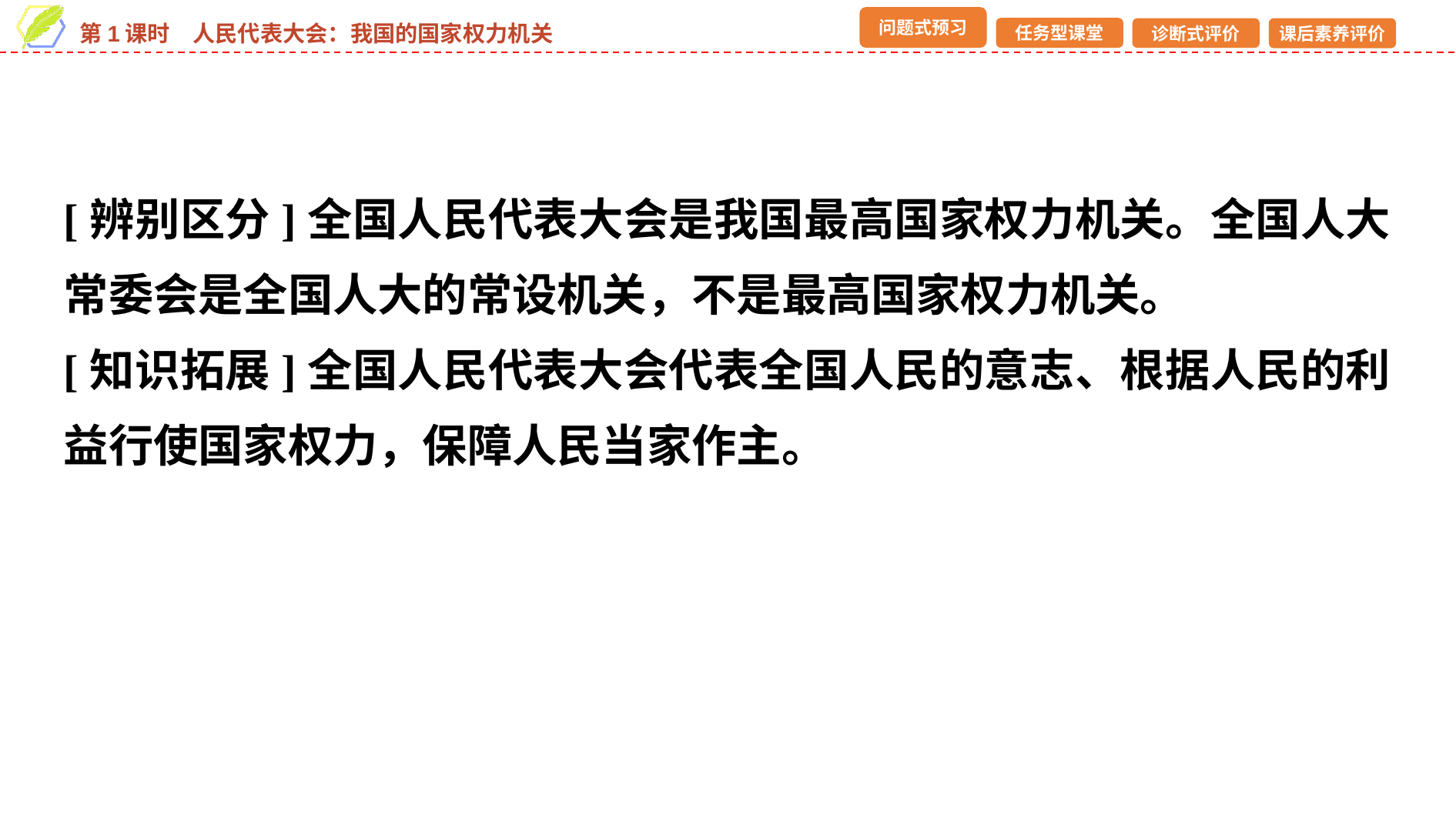

[辨别区分]全国人民代表大会是我国最高国家权力机关。全国人大常委会是全国人大的常设机关，不是最高国家权力机关。
[知识拓展]全国人民代表大会代表全国人民的意志、根据人民的利益行使国家权力，保障人民当家作主。